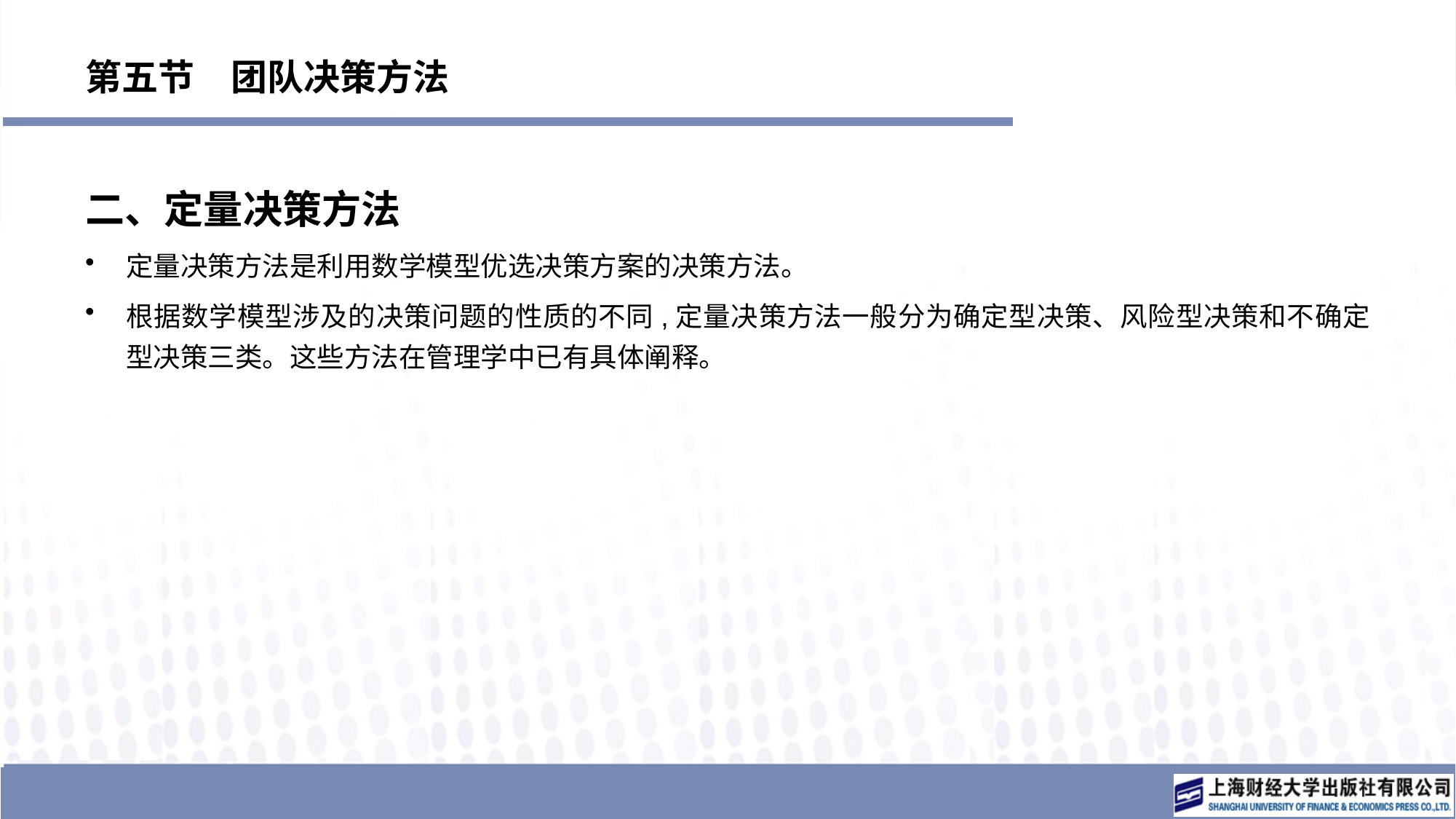

# 第五节　团队决策方法
二、定量决策方法
定量决策方法是利用数学模型优选决策方案的决策方法。
根据数学模型涉及的决策问题的性质的不同,定量决策方法一般分为确定型决策、风险型决策和不确定型决策三类。这些方法在管理学中已有具体阐释。